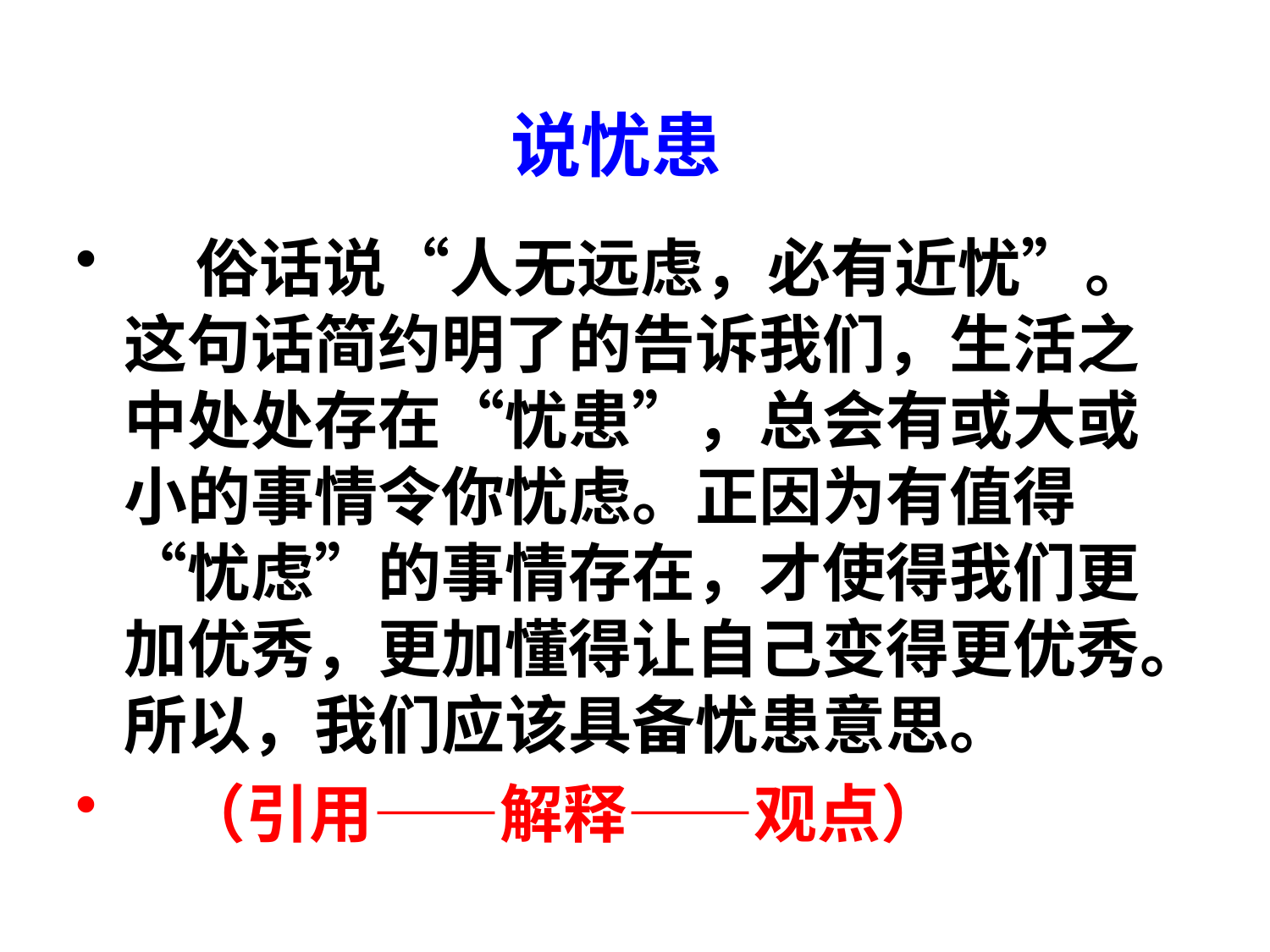

# 说忧患
    俗话说“人无远虑，必有近忧”。这句话简约明了的告诉我们，生活之中处处存在“忧患”，总会有或大或小的事情令你忧虑。正因为有值得“忧虑”的事情存在，才使得我们更加优秀，更加懂得让自己变得更优秀。所以，我们应该具备忧患意思。
   （引用——解释——观点）